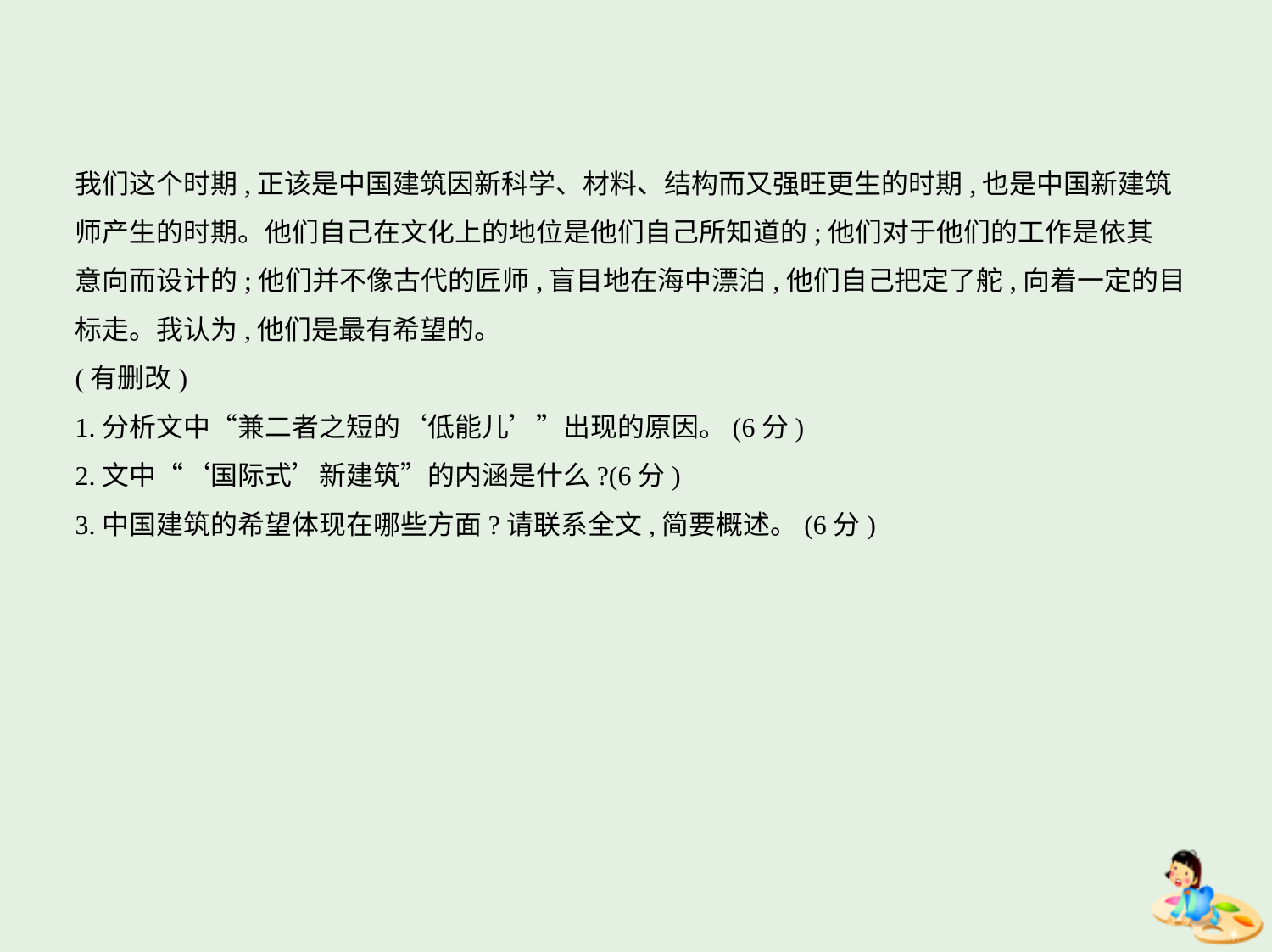

我们这个时期,正该是中国建筑因新科学、材料、结构而又强旺更生的时期,也是中国新建筑
师产生的时期。他们自己在文化上的地位是他们自己所知道的;他们对于他们的工作是依其
意向而设计的;他们并不像古代的匠师,盲目地在海中漂泊,他们自己把定了舵,向着一定的目
标走。我认为,他们是最有希望的。
(有删改)
1.分析文中“兼二者之短的‘低能儿’”出现的原因。(6分)
2.文中“‘国际式’新建筑”的内涵是什么?(6分)
3.中国建筑的希望体现在哪些方面?请联系全文,简要概述。(6分)